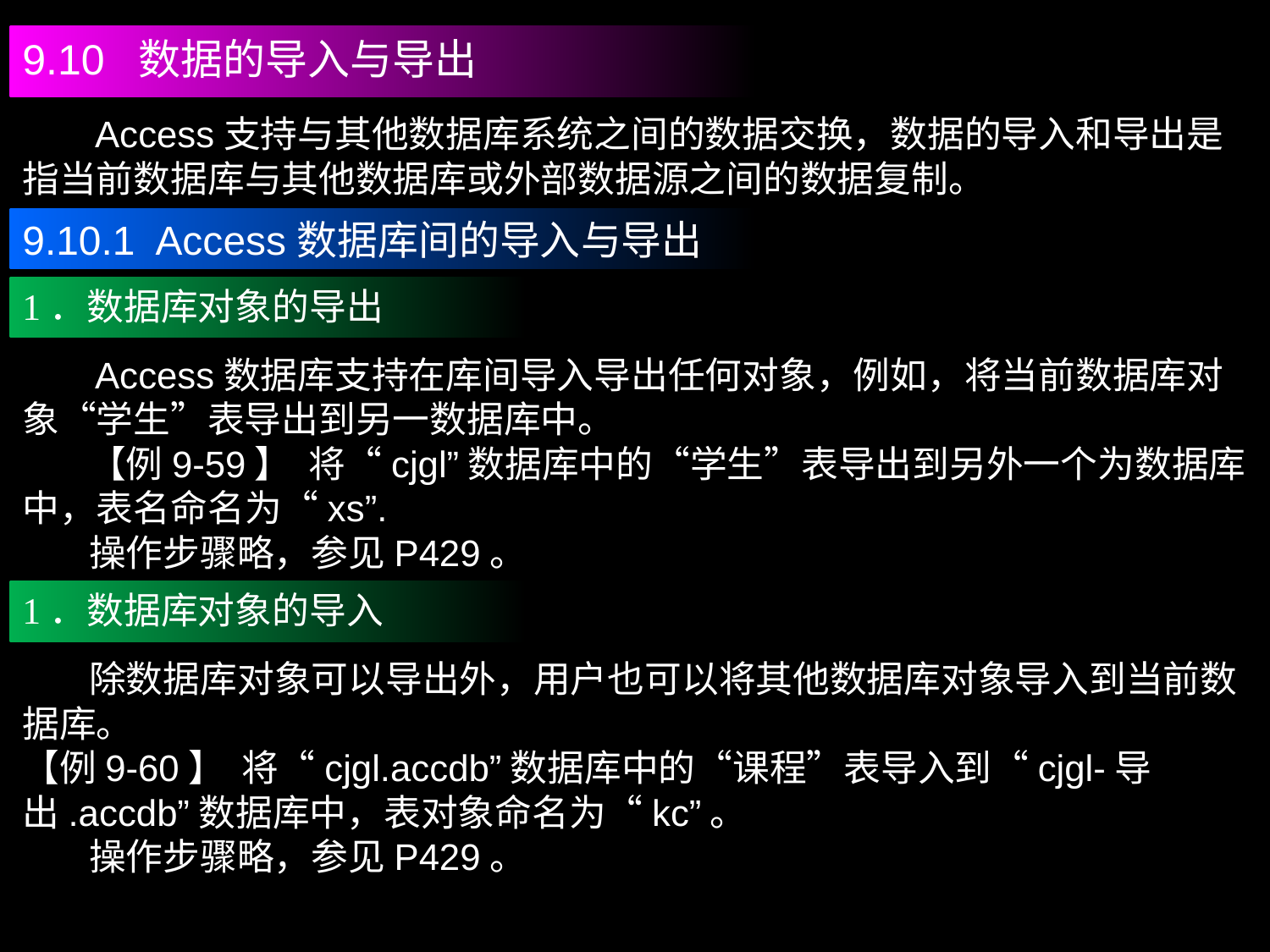

9.10  数据的导入与导出
       Access支持与其他数据库系统之间的数据交换，数据的导入和导出是指当前数据库与其他数据库或外部数据源之间的数据复制。
9.10.1  Access数据库间的导入与导出
1．数据库对象的导出
       Access数据库支持在库间导入导出任何对象，例如，将当前数据库对象“学生”表导出到另一数据库中。
       【例9-59】  将“cjgl”数据库中的“学生”表导出到另外一个为数据库中，表名命名为“xs”.
       操作步骤略，参见P429。
1．数据库对象的导入
       除数据库对象可以导出外，用户也可以将其他数据库对象导入到当前数据库。
【例9-60】  将“cjgl.accdb”数据库中的“课程”表导入到“cjgl-导出.accdb”数据库中，表对象命名为“kc”。
       操作步骤略，参见P429。